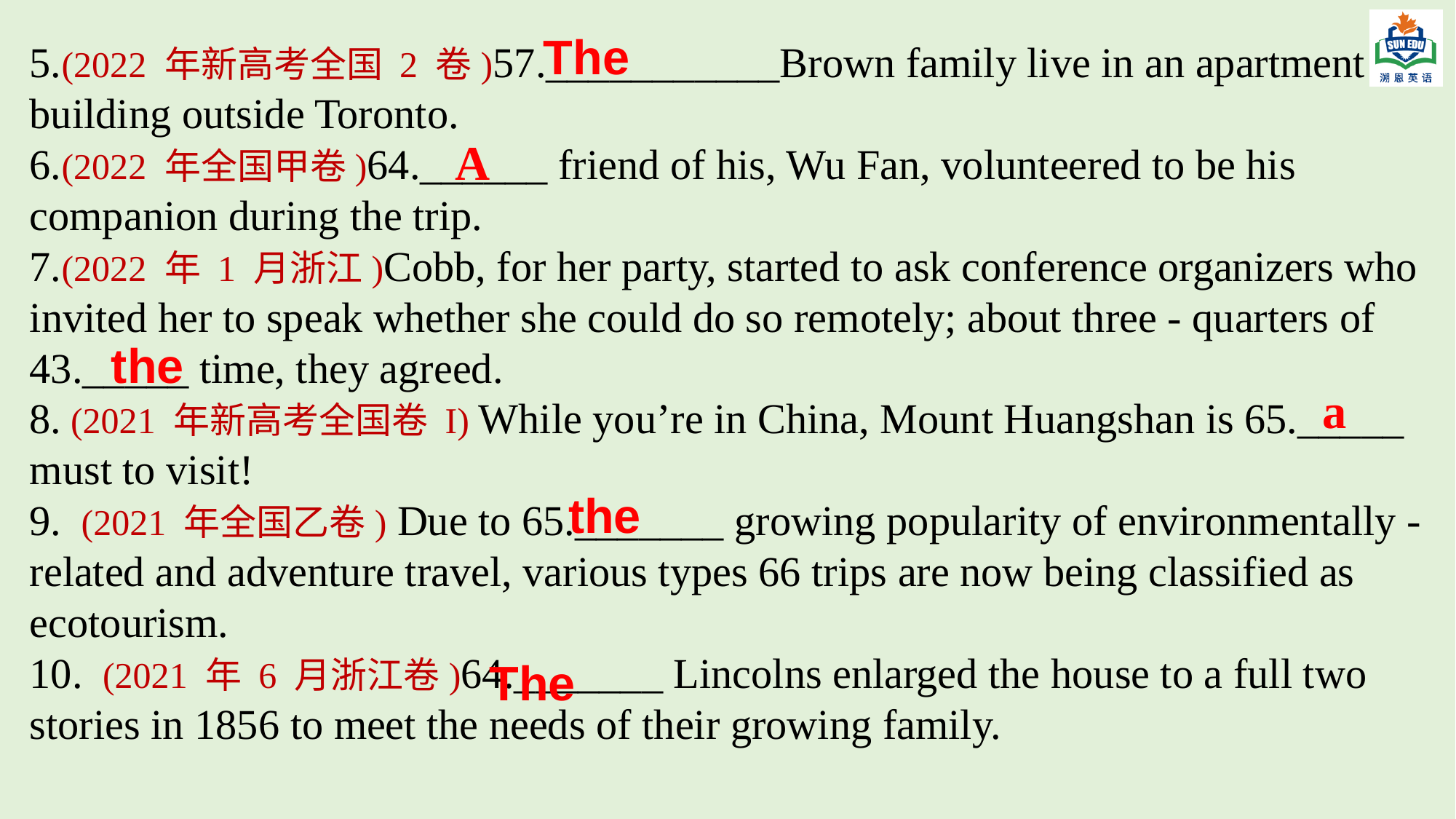

The
5.(2022 年新高考全国 2 卷)57.___________Brown family live in an apartment building outside Toronto.
6.(2022 年全国甲卷)64.______ friend of his, Wu Fan, volunteered to be his companion during the trip.
7.(2022 年 1 月浙江)Cobb, for her party, started to ask conference organizers who invited her to speak whether she could do so remotely; about three - quarters of 43._____ time, they agreed.
8. (2021 年新高考全国卷 I) While you’re in China, Mount Huangshan is 65._____ must to visit!
9.  (2021 年全国乙卷) Due to 65._______ growing popularity of environmentally - related and adventure travel, various types 66 trips are now being classified as ecotourism.
10.  (2021 年 6 月浙江卷)64._______ Lincolns enlarged the house to a full two stories in 1856 to meet the needs of their growing family.

A
the
a
the
The